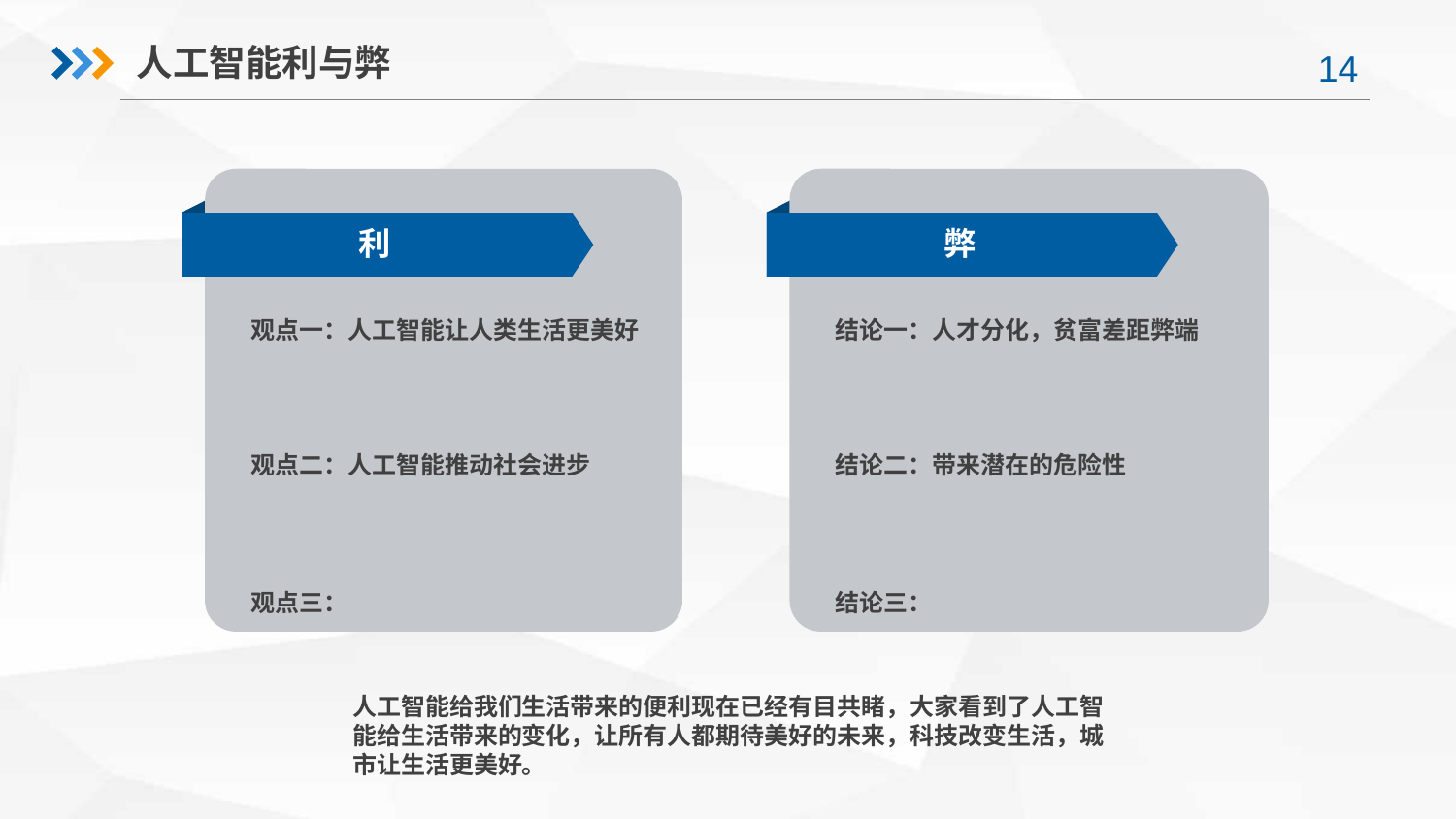

人工智能利与弊

利
弊
观点一：人工智能让人类生活更美好
结论一：人才分化，贫富差距弊端
观点二：人工智能推动社会进步
结论二：带来潜在的危险性
观点三：
结论三：
人工智能给我们生活带来的便利现在已经有目共睹，大家看到了人工智能给生活带来的变化，让所有人都期待美好的未来，科技改变生活，城市让生活更美好。